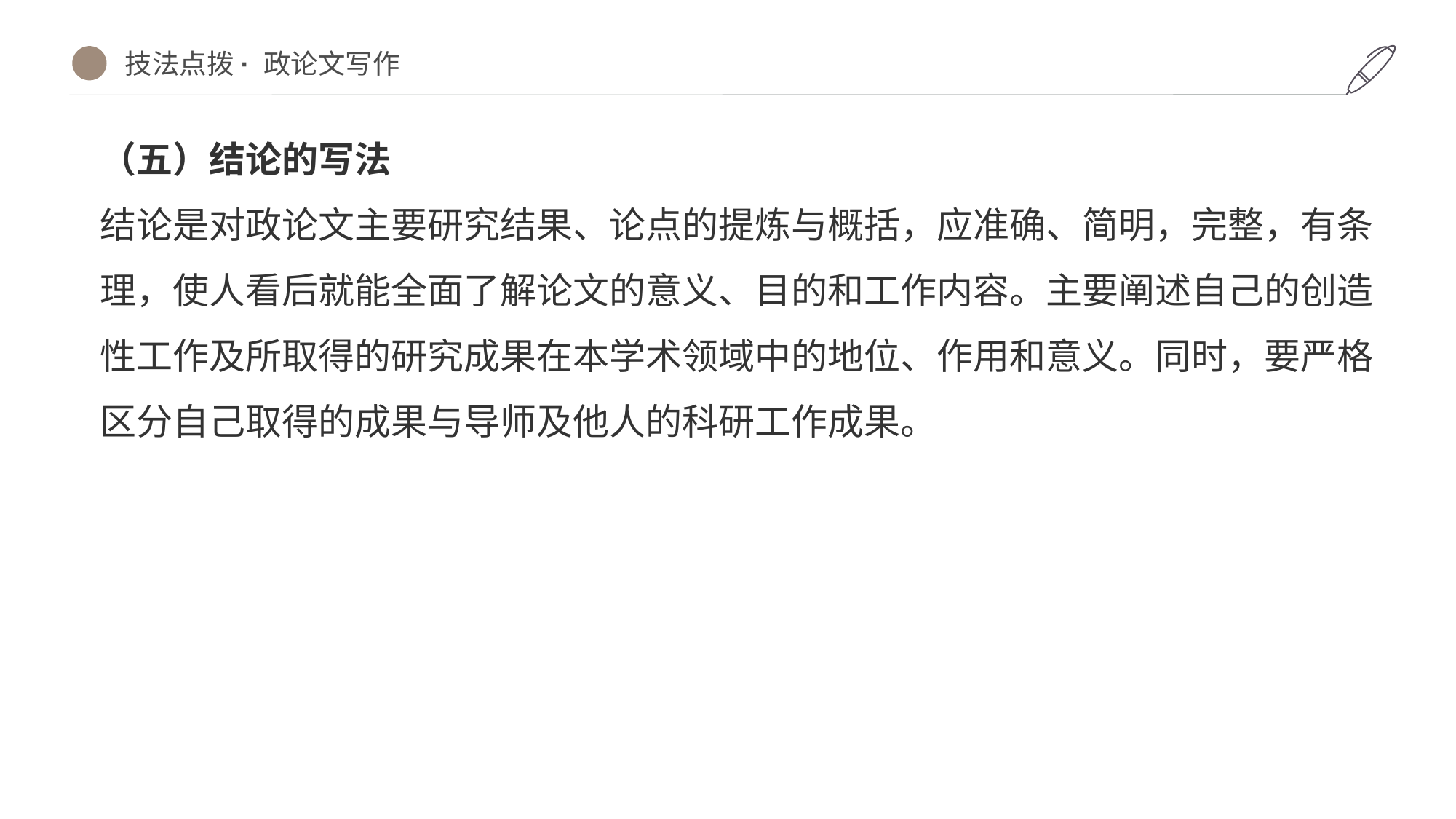

技法点拨· 政论文写作

（五）结论的写法
结论是对政论文主要研究结果、论点的提炼与概括，应准确、简明，完整，有条理，使人看后就能全面了解论文的意义、目的和工作内容。主要阐述自己的创造性工作及所取得的研究成果在本学术领域中的地位、作用和意义。同时，要严格区分自己取得的成果与导师及他人的科研工作成果。